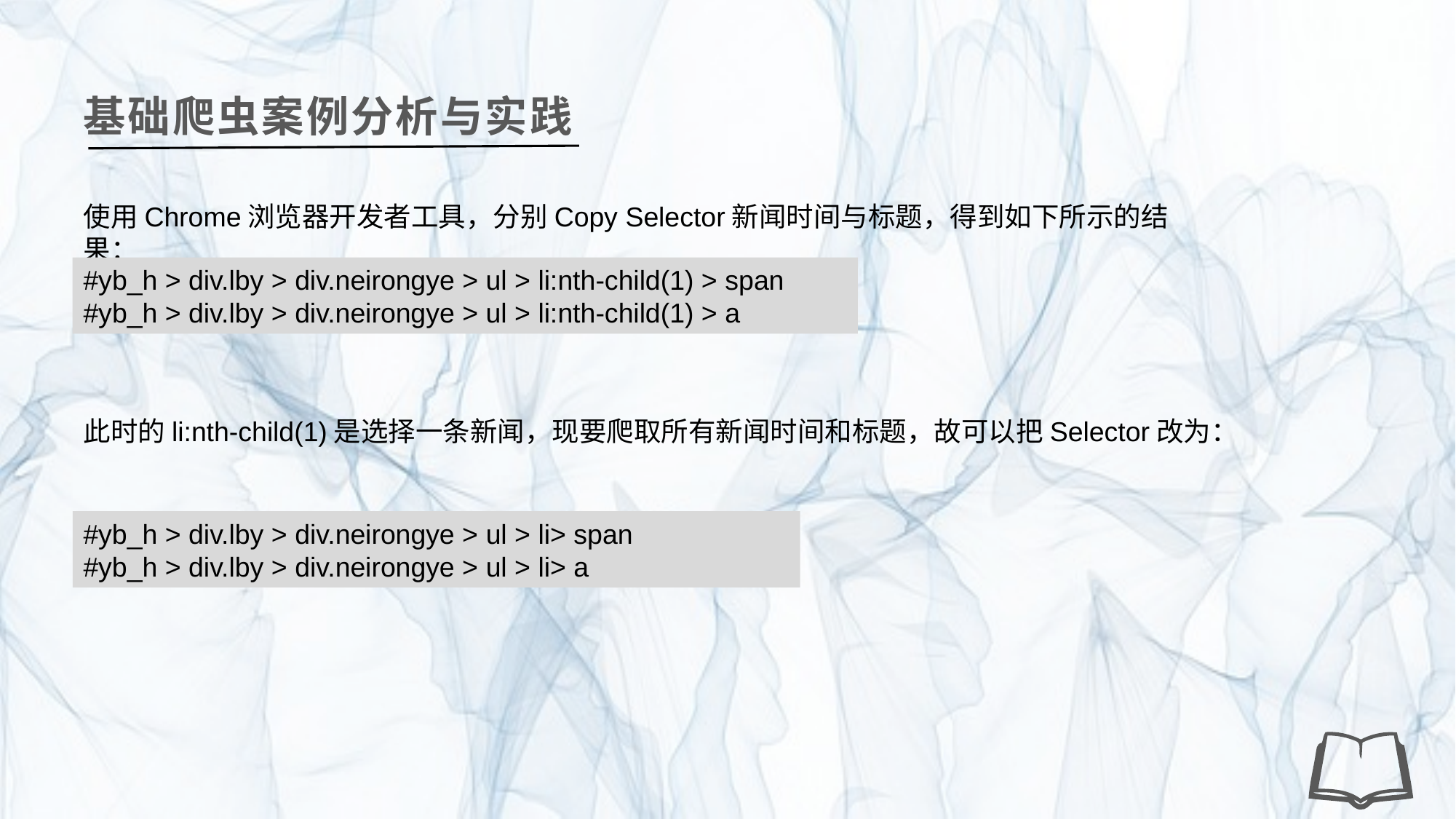

基础爬虫案例分析与实践
使用Chrome浏览器开发者工具，分别Copy Selector新闻时间与标题，得到如下所示的结果：
#yb_h > div.lby > div.neirongye > ul > li:nth-child(1) > span
#yb_h > div.lby > div.neirongye > ul > li:nth-child(1) > a
此时的li:nth-child(1)是选择一条新闻，现要爬取所有新闻时间和标题，故可以把Selector改为：
#yb_h > div.lby > div.neirongye > ul > li> span
#yb_h > div.lby > div.neirongye > ul > li> a

5